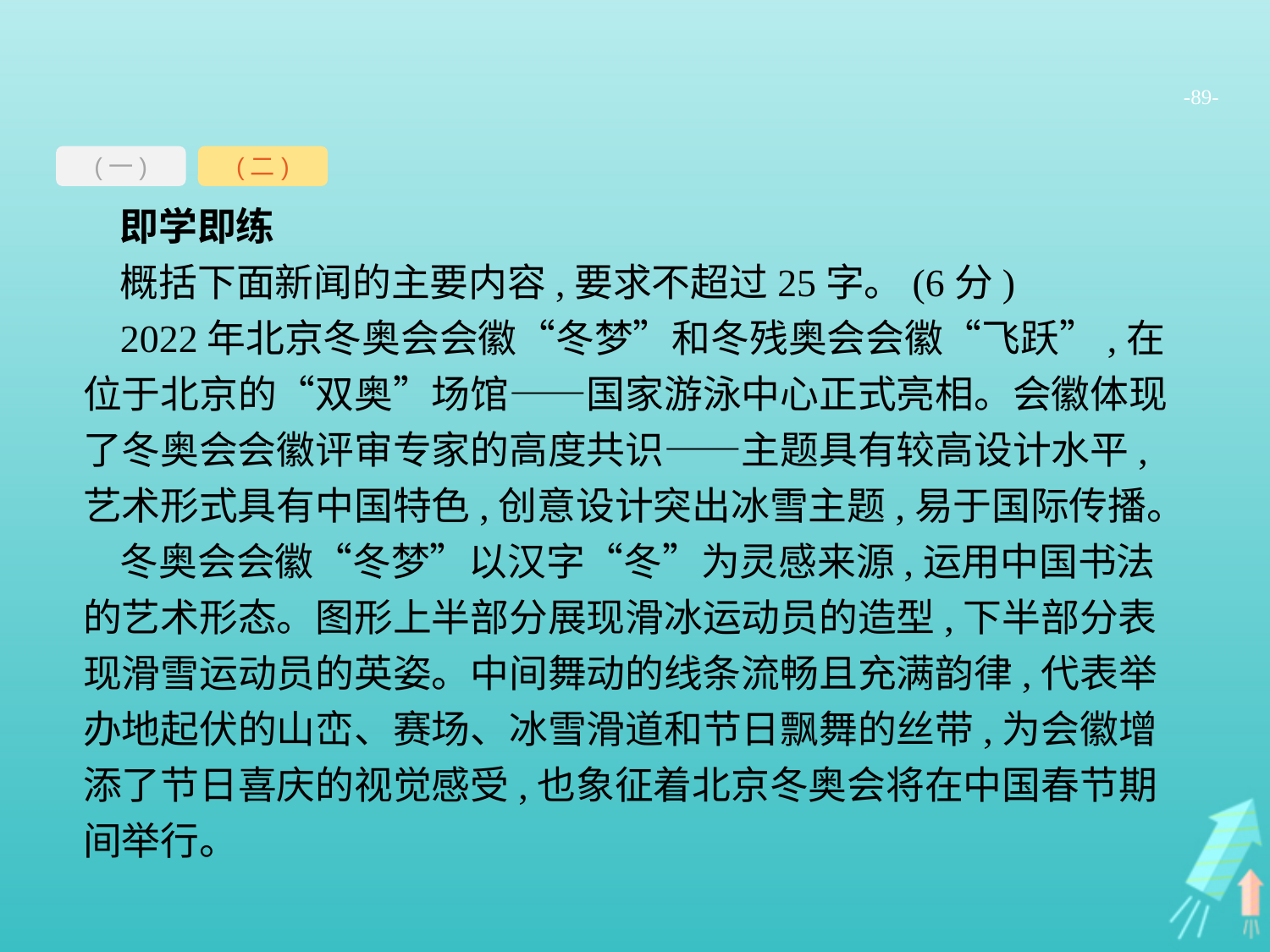

-89-
(一)
(二)
即学即练
概括下面新闻的主要内容,要求不超过25字。(6分)
2022年北京冬奥会会徽“冬梦”和冬残奥会会徽“飞跃”,在位于北京的“双奥”场馆——国家游泳中心正式亮相。会徽体现了冬奥会会徽评审专家的高度共识——主题具有较高设计水平,艺术形式具有中国特色,创意设计突出冰雪主题,易于国际传播。
冬奥会会徽“冬梦”以汉字“冬”为灵感来源,运用中国书法的艺术形态。图形上半部分展现滑冰运动员的造型,下半部分表现滑雪运动员的英姿。中间舞动的线条流畅且充满韵律,代表举办地起伏的山峦、赛场、冰雪滑道和节日飘舞的丝带,为会徽增添了节日喜庆的视觉感受,也象征着北京冬奥会将在中国春节期间举行。